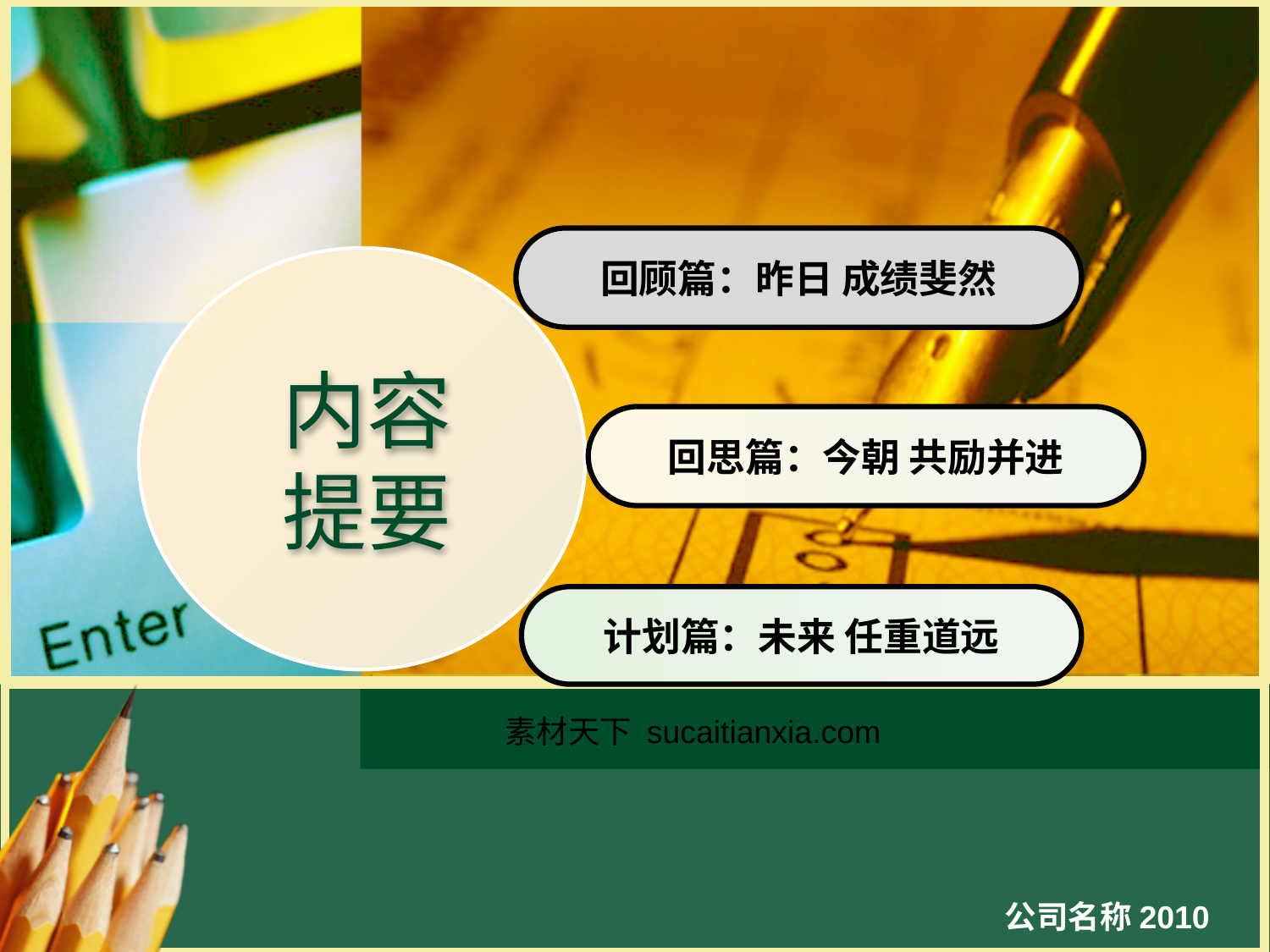

回顾篇：昨日 成绩斐然
# 内容 提要
回思篇：今朝 共励并进
计划篇：未来 任重道远
素材天下 sucaitianxia.com